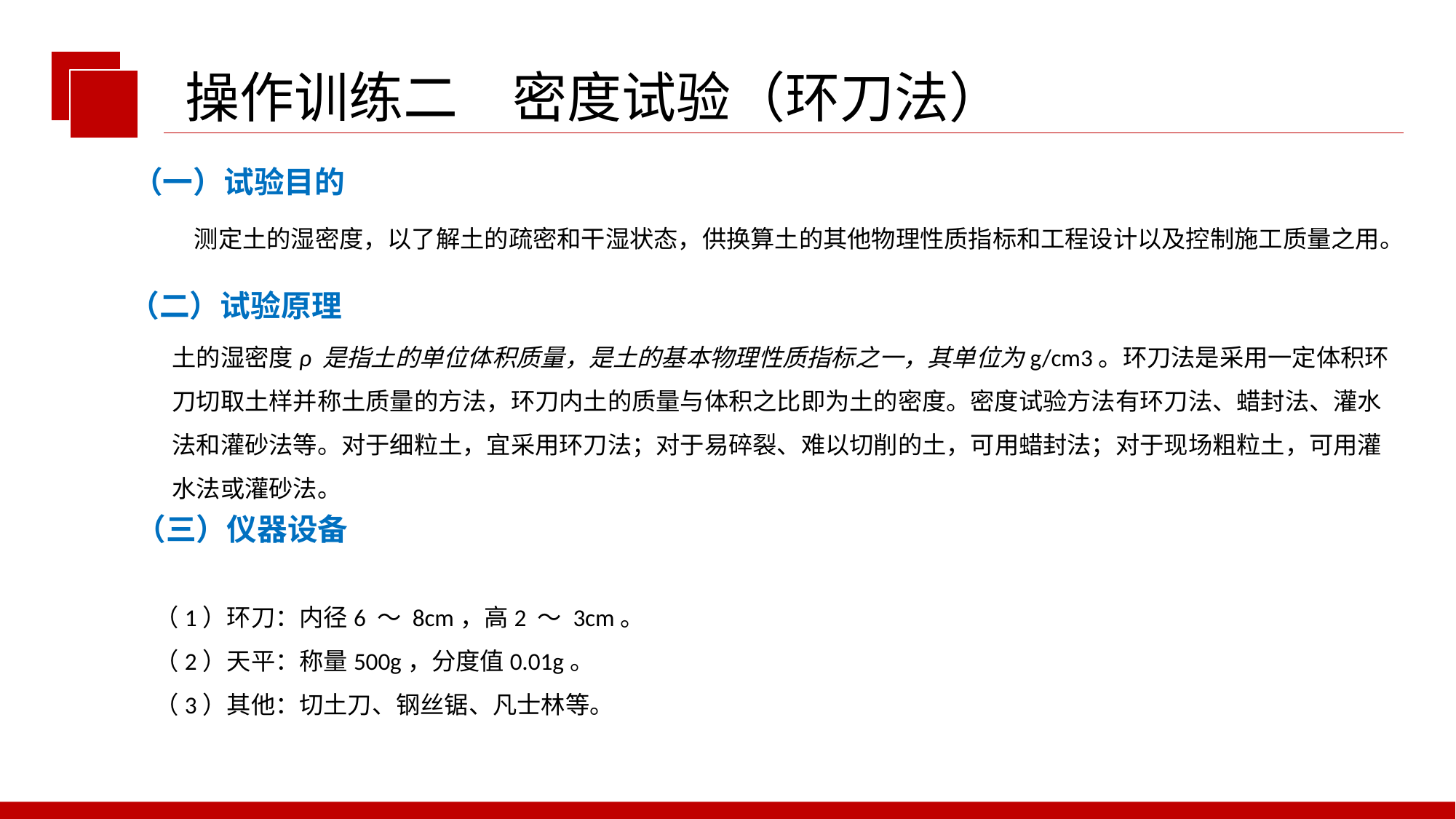

操作训练二　密度试验（环刀法）

（一）试验目的
   测定土的湿密度，以了解土的疏密和干湿状态，供换算土的其他物理性质指标和工程设计以及控制施工质量之用。
（二）试验原理
土的湿密度ρ 是指土的单位体积质量，是土的基本物理性质指标之一，其单位为g/cm3。环刀法是采用一定体积环刀切取土样并称土质量的方法，环刀内土的质量与体积之比即为土的密度。密度试验方法有环刀法、蜡封法、灌水法和灌砂法等。对于细粒土，宜采用环刀法；对于易碎裂、难以切削的土，可用蜡封法；对于现场粗粒土，可用灌水法或灌砂法。
（三）仪器设备
（1）环刀：内径6 ～ 8cm，高2 ～ 3cm。
（2）天平：称量500g，分度值0.01g。
（3）其他：切土刀、钢丝锯、凡士林等。